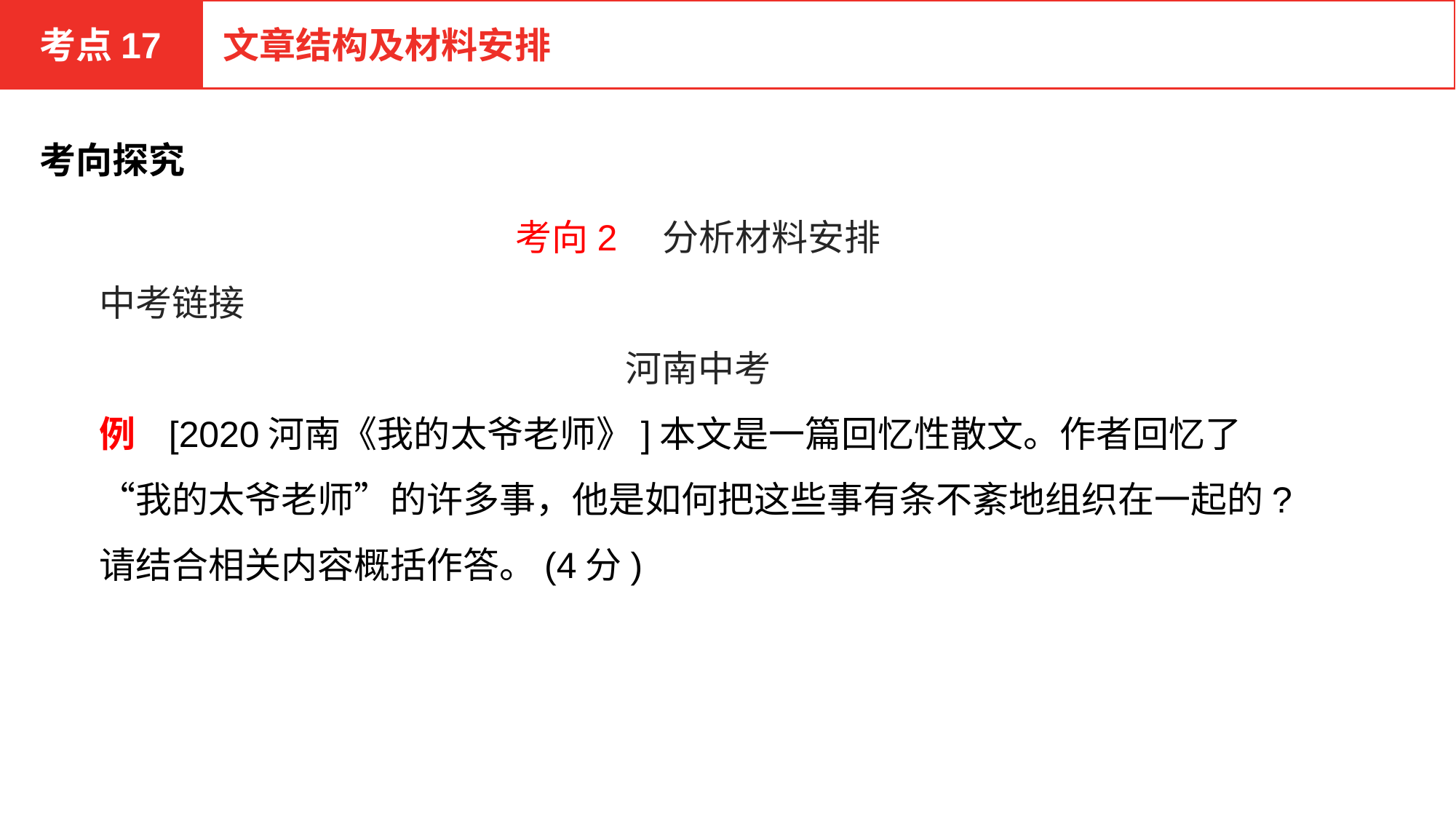

考点17
文章结构及材料安排
考向探究
考向2　分析材料安排
中考链接
河南中考
例   [2020河南《我的太爷老师》]本文是一篇回忆性散文。作者回忆了“我的太爷老师”的许多事，他是如何把这些事有条不紊地组织在一起的?请结合相关内容概括作答。(4分)